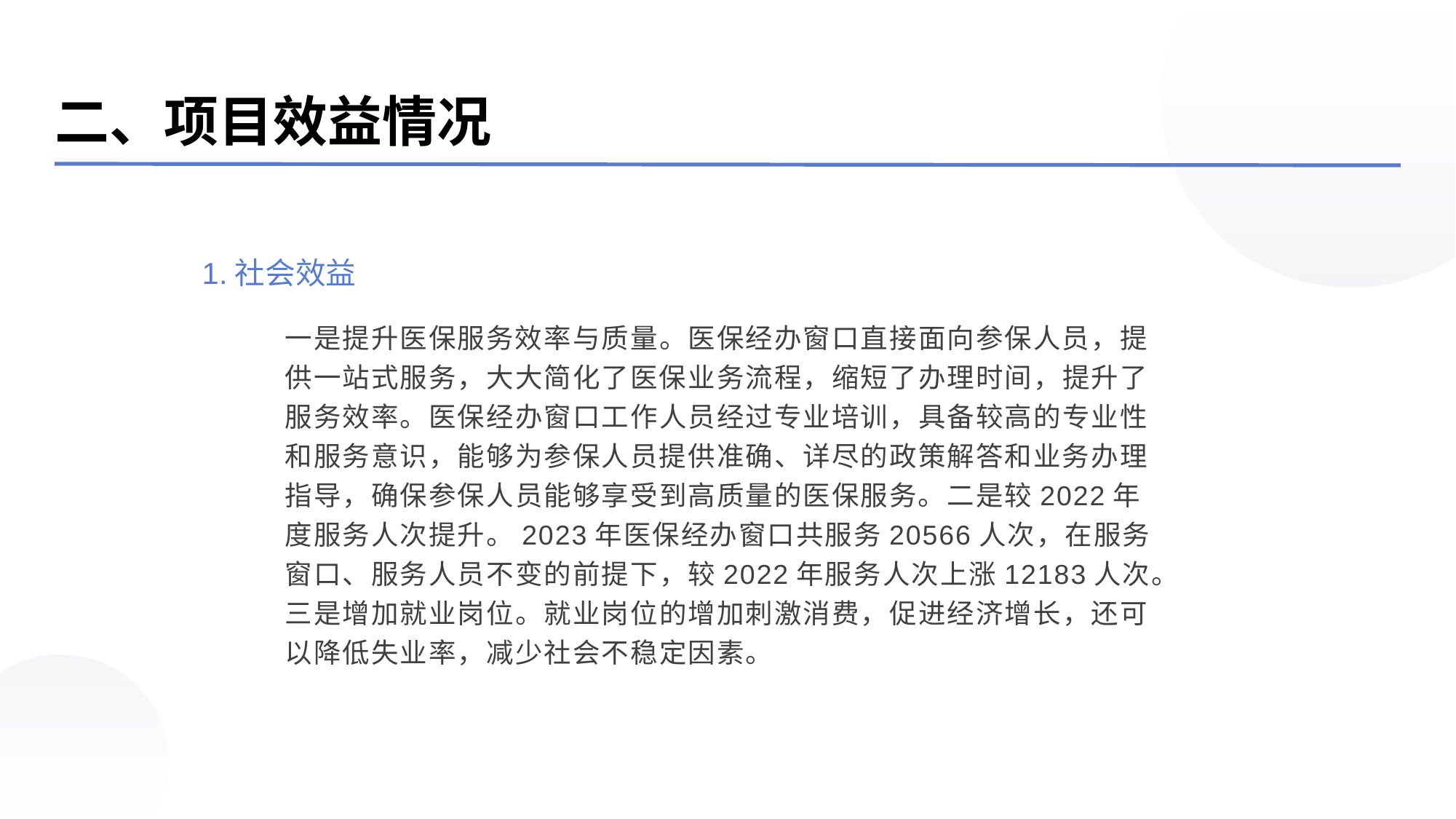

二、项目效益情况
一是‌提升医保服务效率与质量。‌医保经办窗口直接面向参保人员，‌提供一站式服务，‌大大简化了医保业务流程，‌缩短了办理时间，‌提升了服务效率。‌医保经办窗口工作人员经过专业培训，‌具备较高的专业性和服务意识，‌能够为参保人员提供准确、‌详尽的政策解答和业务办理指导，‌确保参保人员能够享受到高质量的医保服务。二是较2022年度服务人次提升。2023年医保经办窗口共服务20566人次，在服务窗口、服务人员不变的前提下，较2022年服务人次上涨12183人次。三是增加就业岗位。就业岗位的增加刺激消费，促进经济增长，还可以降低失业率，减少社会不稳定因素。
1.社会效益